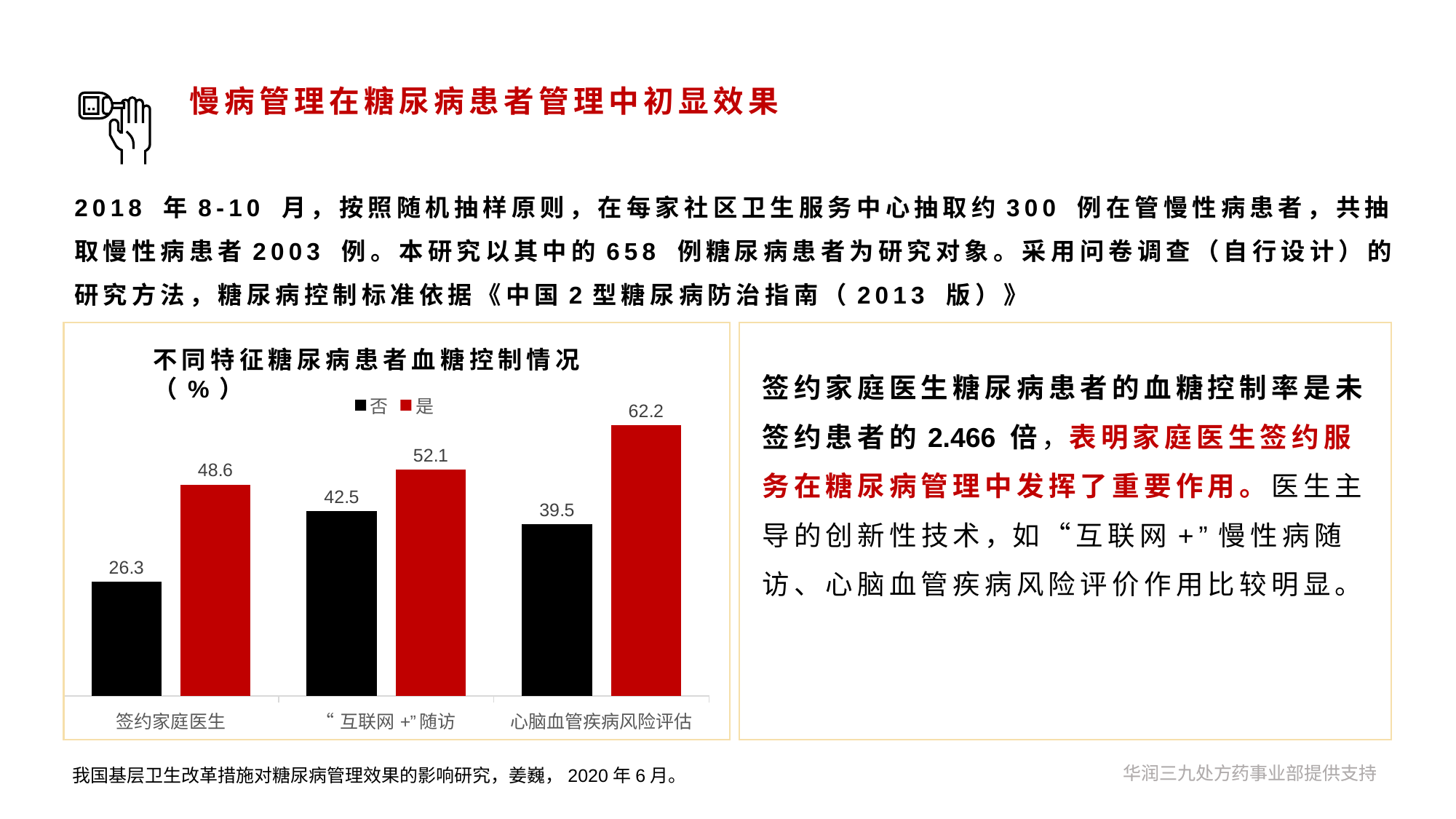

# 慢病管理在糖尿病患者管理中初显效果

2018 年8-10 月，按照随机抽样原则，在每家社区卫生服务中心抽取约300 例在管慢性病患者，共抽取慢性病患者2003 例。本研究以其中的658 例糖尿病患者为研究对象。采用问卷调查（自行设计）的研究方法，糖尿病控制标准依据《中国2型糖尿病防治指南（2013 版）》

不同特征糖尿病患者血糖控制情况（%）
签约家庭医生糖尿病患者的血糖控制率是未签约患者的2.466 倍，表明家庭医生签约服务在糖尿病管理中发挥了重要作用。医生主导的创新性技术，如“互联网+”慢性病随访、心脑血管疾病风险评价作用比较明显。

### Chart

| Category | 否 | 是 |
|---|---|---|
| 签约家庭医生 | 26.3 | 48.6 |
| “互联网+”随访 | 42.5 | 52.1 |
| 心脑血管疾病风险评估 | 39.5 | 62.2 |
我国基层卫生改革措施对糖尿病管理效果的影响研究，姜巍，2020年6月。